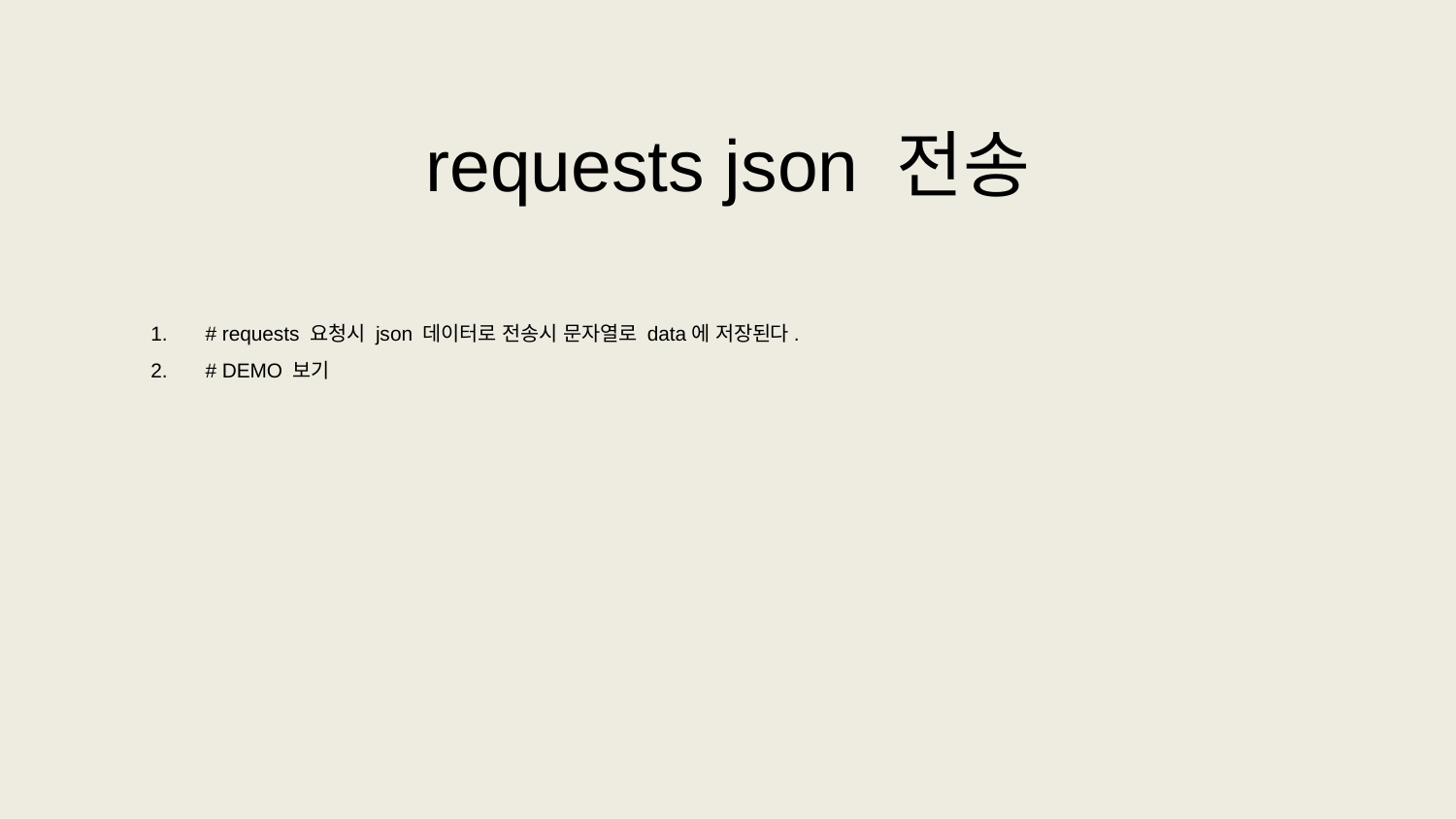

requests json 전송
# requests 요청시 json 데이터로 전송시 문자열로 data에 저장된다.
# DEMO 보기